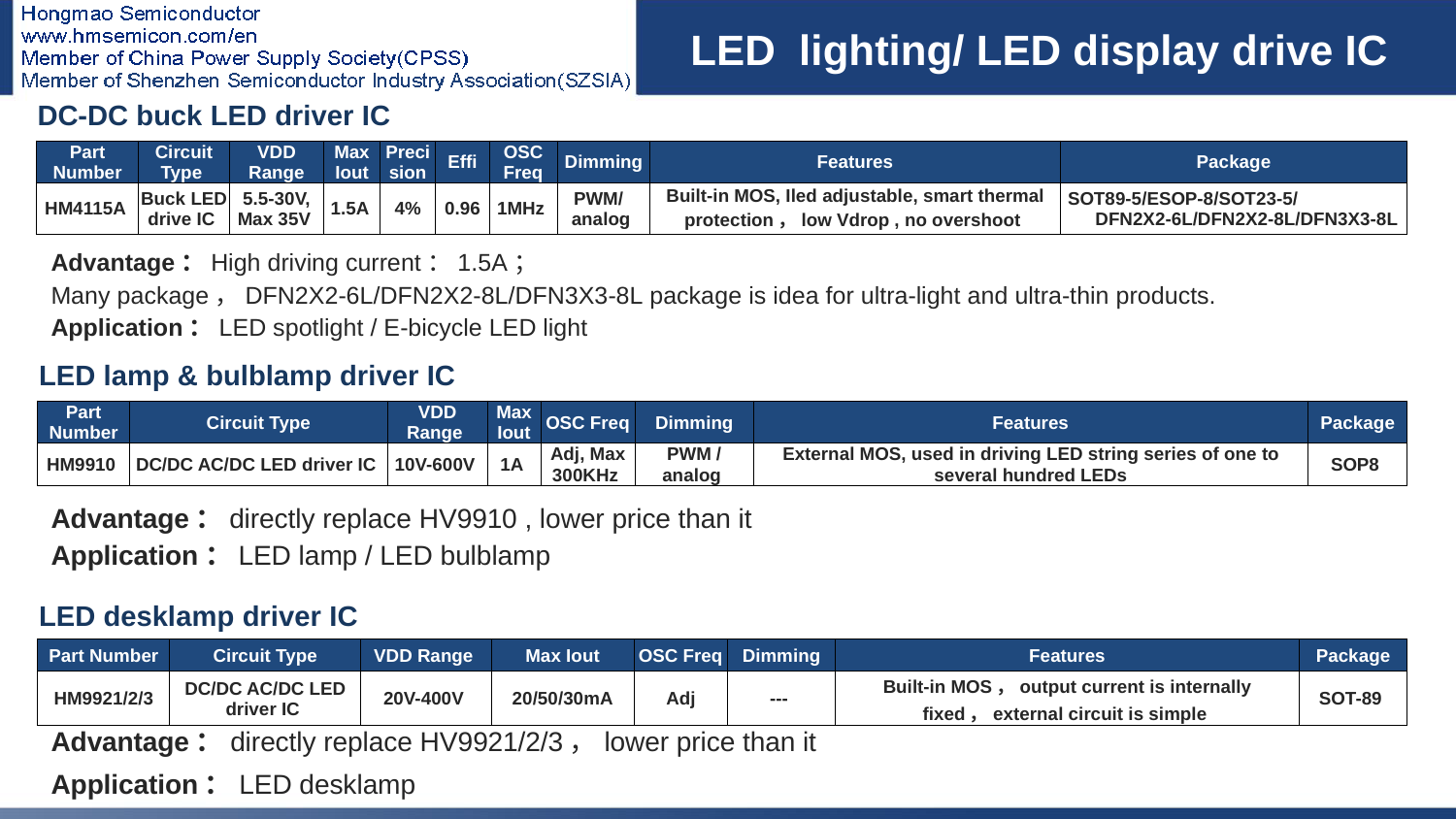

LED  lighting/ LED display drive IC
| DC-DC buck LED driver IC |  |  |  |  |  |  |  |  |  |
| --- | --- | --- | --- | --- | --- | --- | --- | --- | --- |
| Part Number | Circuit Type | VDD Range | Max Iout | Precision | Effi | OSC Freq | Dimming | Features | Package |
| HM4115A | Buck LED drive IC | 5.5-30V, Max 35V | 1.5A | 4% | 0.96 | 1MHz | PWM/ analog | Built-in MOS, Iled adjustable, smart thermal protection，low Vdrop , no overshoot | SOT89-5/ESOP-8/SOT23-5/ DFN2X2-6L/DFN2X2-8L/DFN3X3-8L |
Advantage：High driving current：1.5A；
Many package，DFN2X2-6L/DFN2X2-8L/DFN3X3-8L package is idea for ultra-light and ultra-thin products.
Application：LED spotlight / E-bicycle LED light
# LED照明
| LED lamp & bulblamp driver IC |  |  |  |  |  |  |  |
| --- | --- | --- | --- | --- | --- | --- | --- |
| Part Number | Circuit Type | VDD Range | Max Iout | OSC Freq | Dimming | Features | Package |
| HM9910 | DC/DC AC/DC LED driver IC | 10V-600V | 1A | Adj, Max 300KHz | PWM / analog | External MOS, used in driving LED string series of one to several hundred LEDs | SOP8 |
|  |  |  |  |  |  |  |  |
Advantage：directly replace HV9910 , lower price than it
Application：LED lamp / LED bulblamp
| LED desklamp driver IC |  |  |  |  |  |  |  |
| --- | --- | --- | --- | --- | --- | --- | --- |
| Part Number | Circuit Type | VDD Range | Max Iout | OSC Freq | Dimming | Features | Package |
| HM9921/2/3 | DC/DC AC/DC LED driver IC | 20V-400V | 20/50/30mA | Adj | --- | Built-in MOS，output current is internally fixed，external circuit is simple | SOT-89 |
Advantage：directly replace HV9921/2/3，lower price than it
Application：LED desklamp